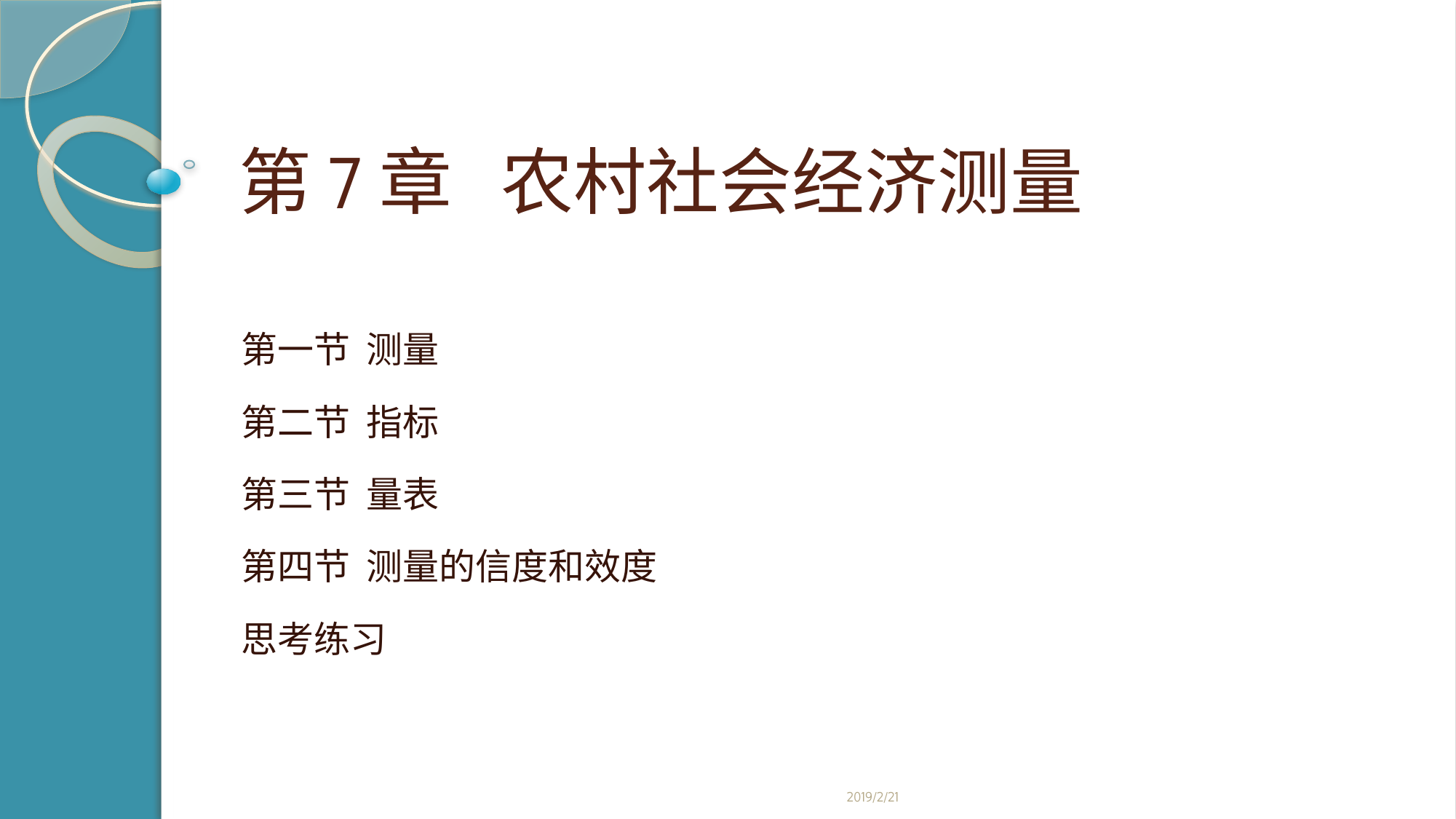

# 第7章   农村社会经济测量
第一节  测量
第二节  指标
第三节  量表
第四节  测量的信度和效度
思考练习
2019/2/21